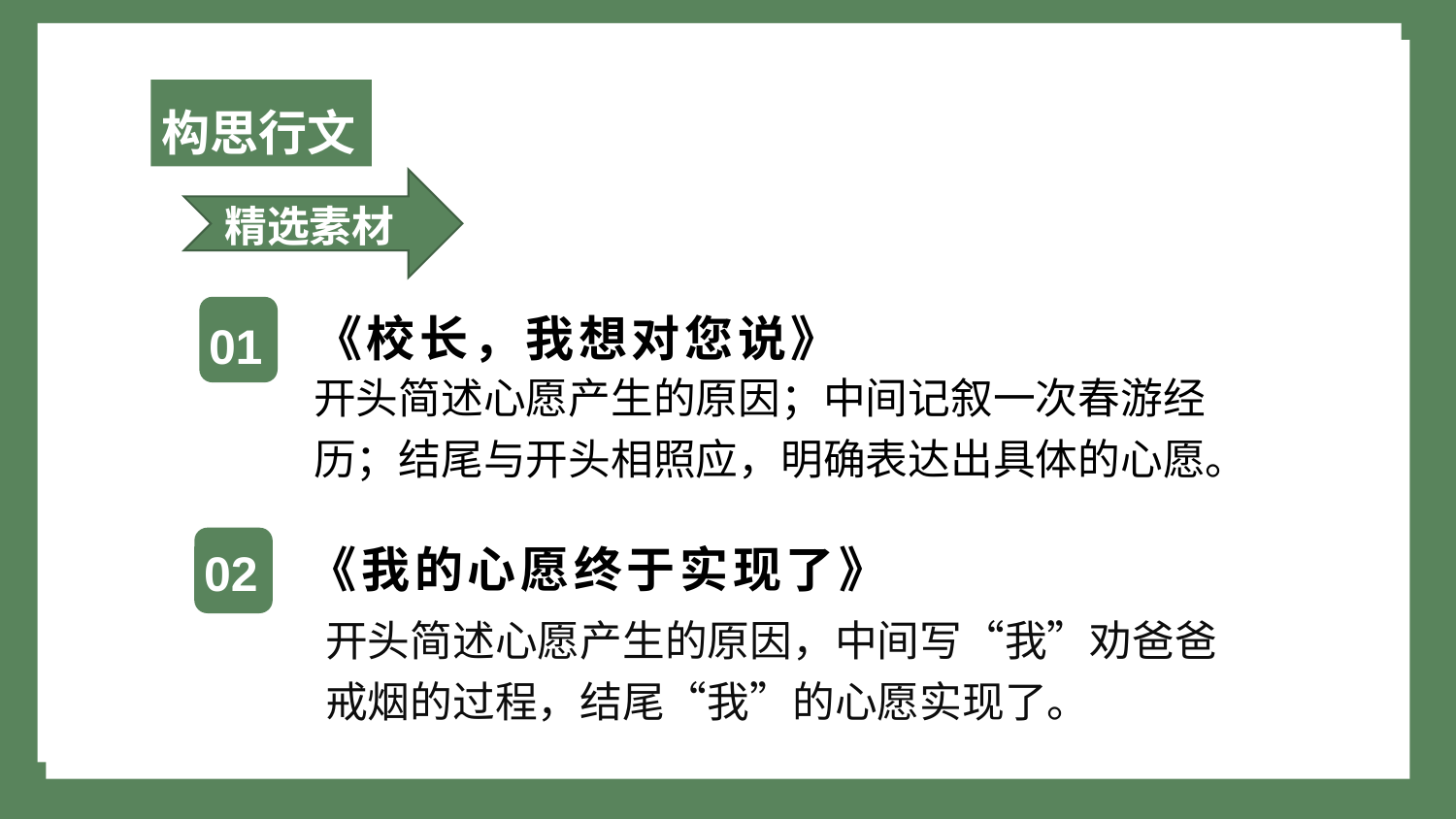

构思行文

精选素材

《校长，我想对您说》
01
开头简述心愿产生的原因；中间记叙一次春游经历；结尾与开头相照应，明确表达出具体的心愿。

《我的心愿终于实现了》
02
开头简述心愿产生的原因，中间写“我”劝爸爸戒烟的过程，结尾“我”的心愿实现了。